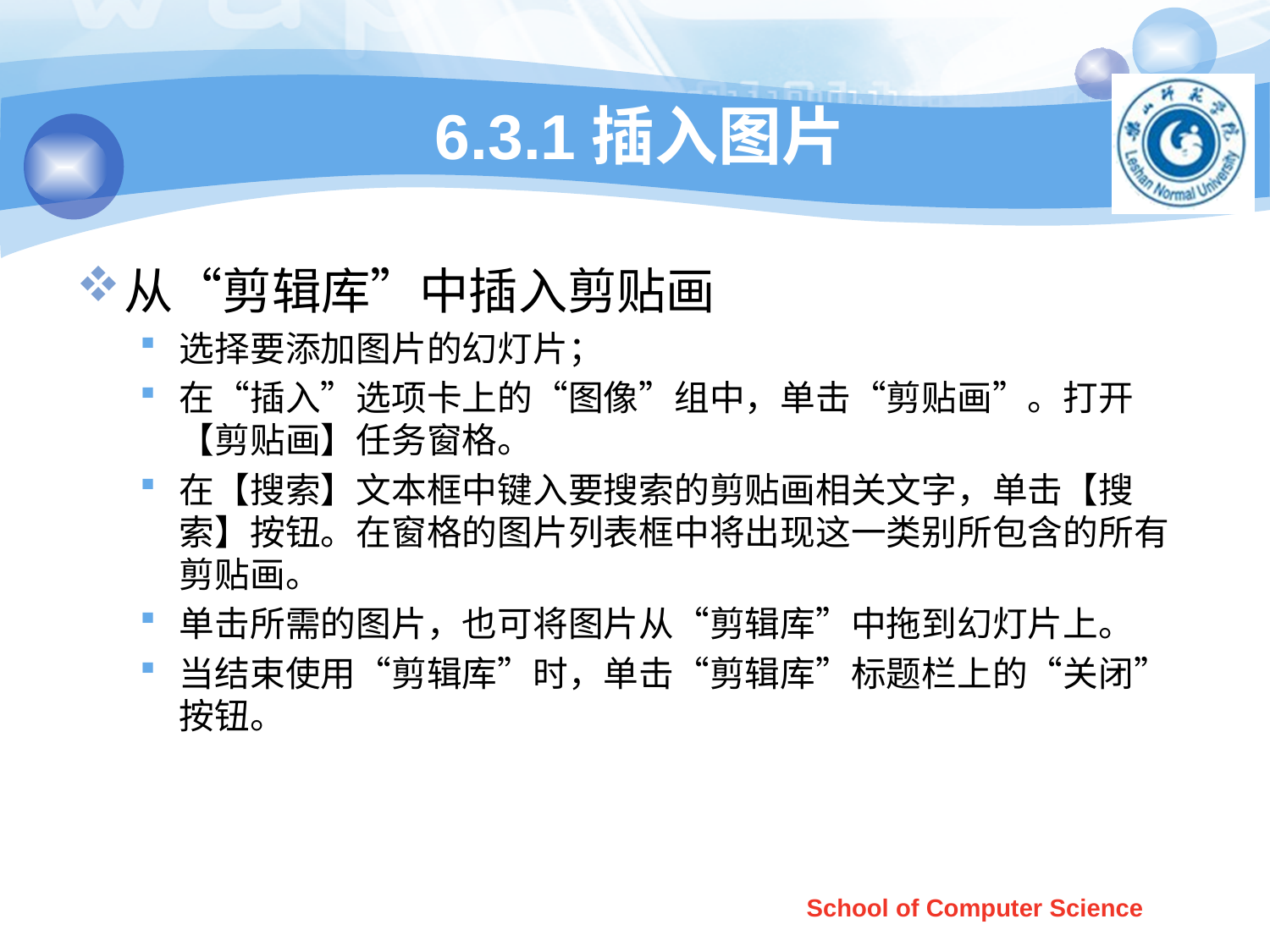

# 6.3.1插入图片
从“剪辑库”中插入剪贴画
选择要添加图片的幻灯片；
在“插入”选项卡上的“图像”组中，单击“剪贴画”。打开【剪贴画】任务窗格。
在【搜索】文本框中键入要搜索的剪贴画相关文字，单击【搜索】按钮。在窗格的图片列表框中将出现这一类别所包含的所有剪贴画。
单击所需的图片，也可将图片从“剪辑库”中拖到幻灯片上。
当结束使用“剪辑库”时，单击“剪辑库”标题栏上的“关闭”按钮。

School of Computer Science